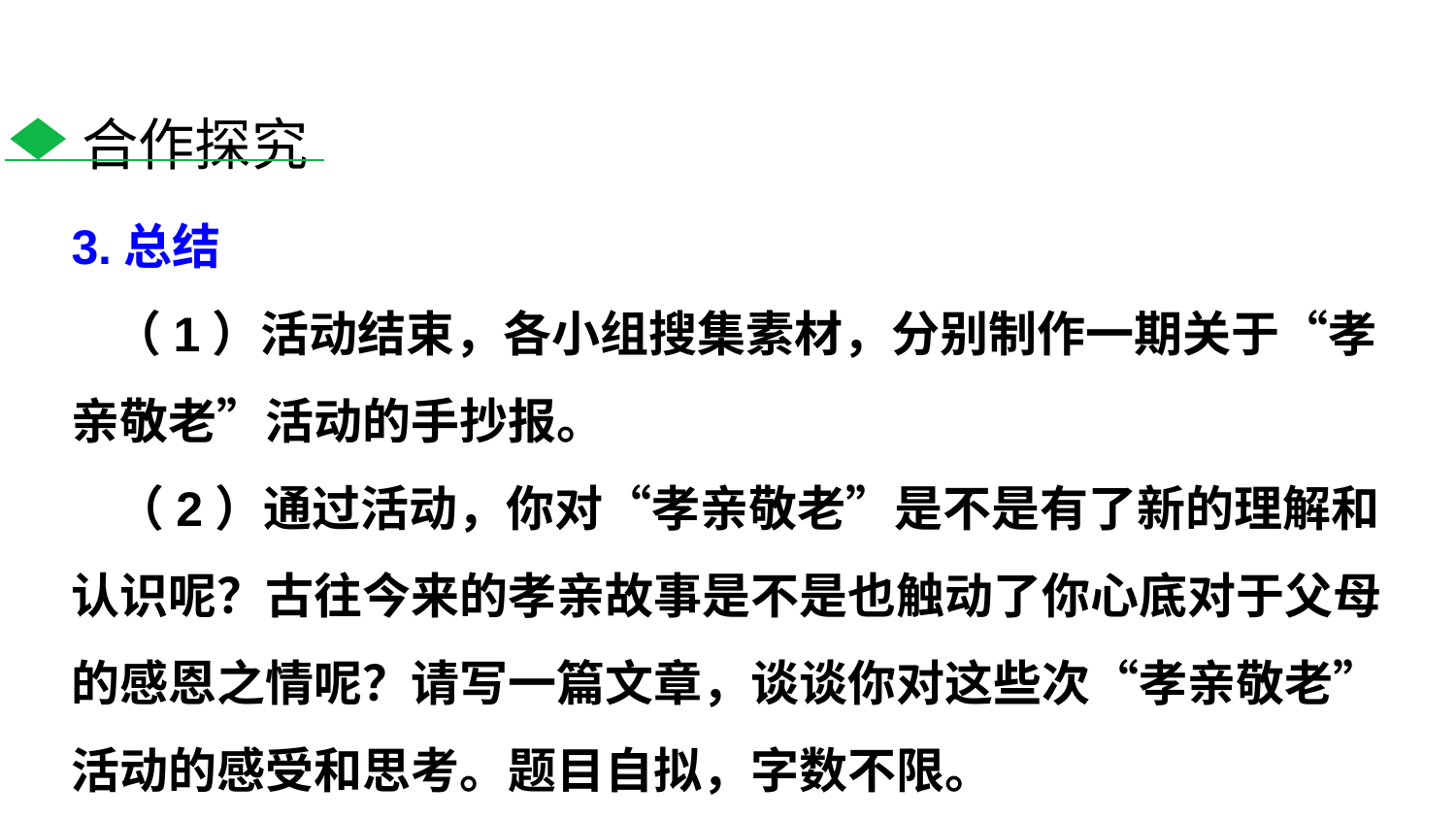

合作探究

3.总结
    （1）活动结束，各小组搜集素材，分别制作一期关于“孝亲敬老”活动的手抄报。
   （2）通过活动，你对“孝亲敬老”是不是有了新的理解和认识呢？古往今来的孝亲故事是不是也触动了你心底对于父母的感恩之情呢？请写一篇文章，谈谈你对这些次“孝亲敬老”活动的感受和思考。题目自拟，字数不限。